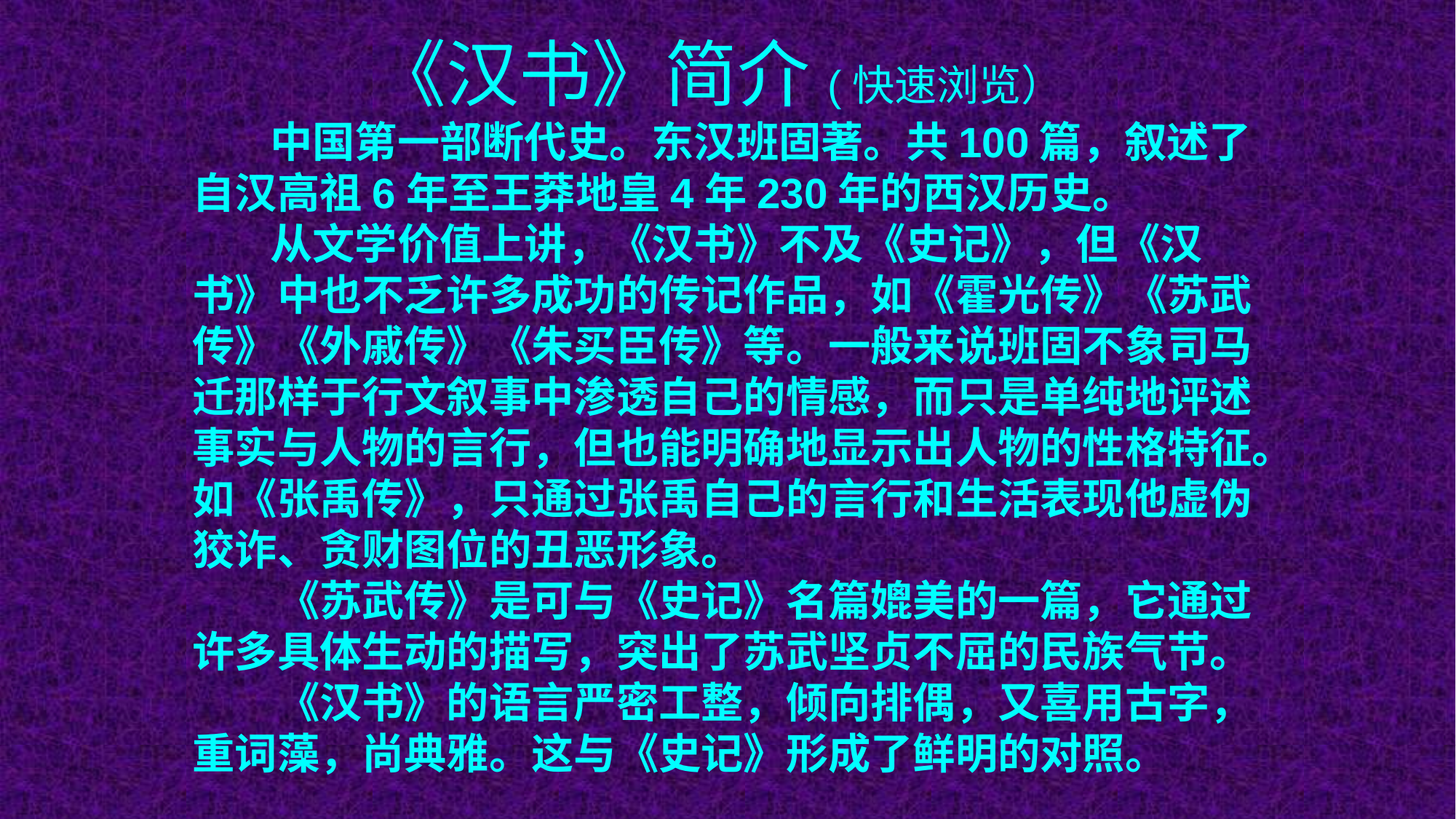

《汉书》简介(快速浏览）
       中国第一部断代史。东汉班固著。共100篇，叙述了自汉高祖6年至王莽地皇4年230年的西汉历史。
       从文学价值上讲，《汉书》不及《史记》，但《汉书》中也不乏许多成功的传记作品，如《霍光传》《苏武传》《外戚传》《朱买臣传》等。一般来说班固不象司马迁那样于行文叙事中渗透自己的情感，而只是单纯地评述事实与人物的言行，但也能明确地显示出人物的性格特征。如《张禹传》，只通过张禹自己的言行和生活表现他虚伪狡诈、贪财图位的丑恶形象。
　　《苏武传》是可与《史记》名篇媲美的一篇，它通过许多具体生动的描写，突出了苏武坚贞不屈的民族气节。
　　《汉书》的语言严密工整，倾向排偶，又喜用古字，重词藻，尚典雅。这与《史记》形成了鲜明的对照。